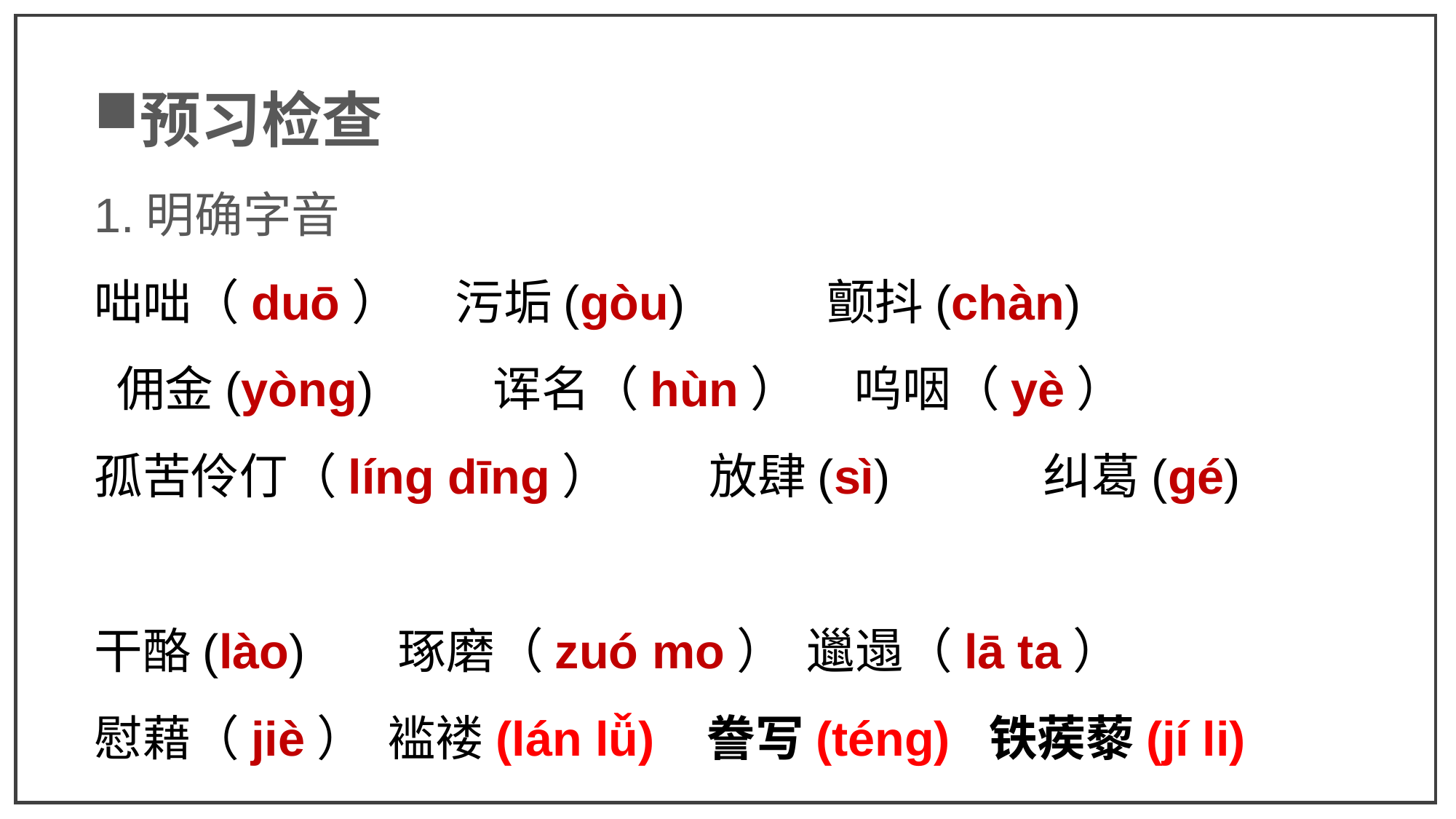

预习检查
1.明确字音
咄咄（duō）     污垢(gòu)　　   颤抖(chàn)
 佣金(yònɡ)        诨名（hùn）     呜咽（yè）
孤苦伶仃（líng dīng）         放肆(sì)　　    纠葛(gé)
干酪(lào)      琢磨（zuó mo）  邋遢（lā ta）
慰藉（jiè）  褴褛(lán lǚ)   誊写(ténɡ)  铁蒺藜(jí li)